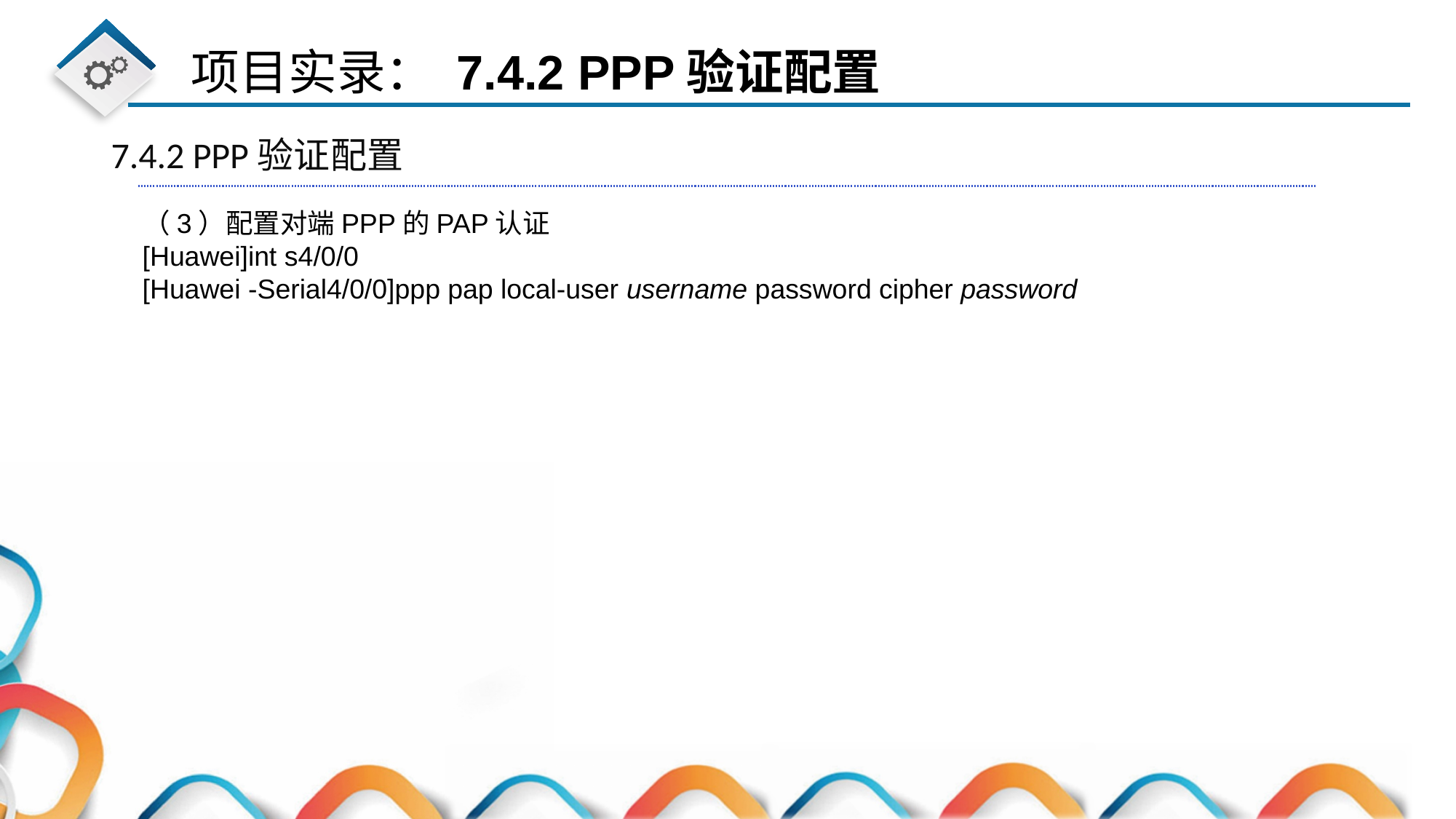

7.4.2 PPP验证配置

（3）配置对端PPP的PAP认证
[Huawei]int s4/0/0
[Huawei -Serial4/0/0]ppp pap local-user username password cipher password